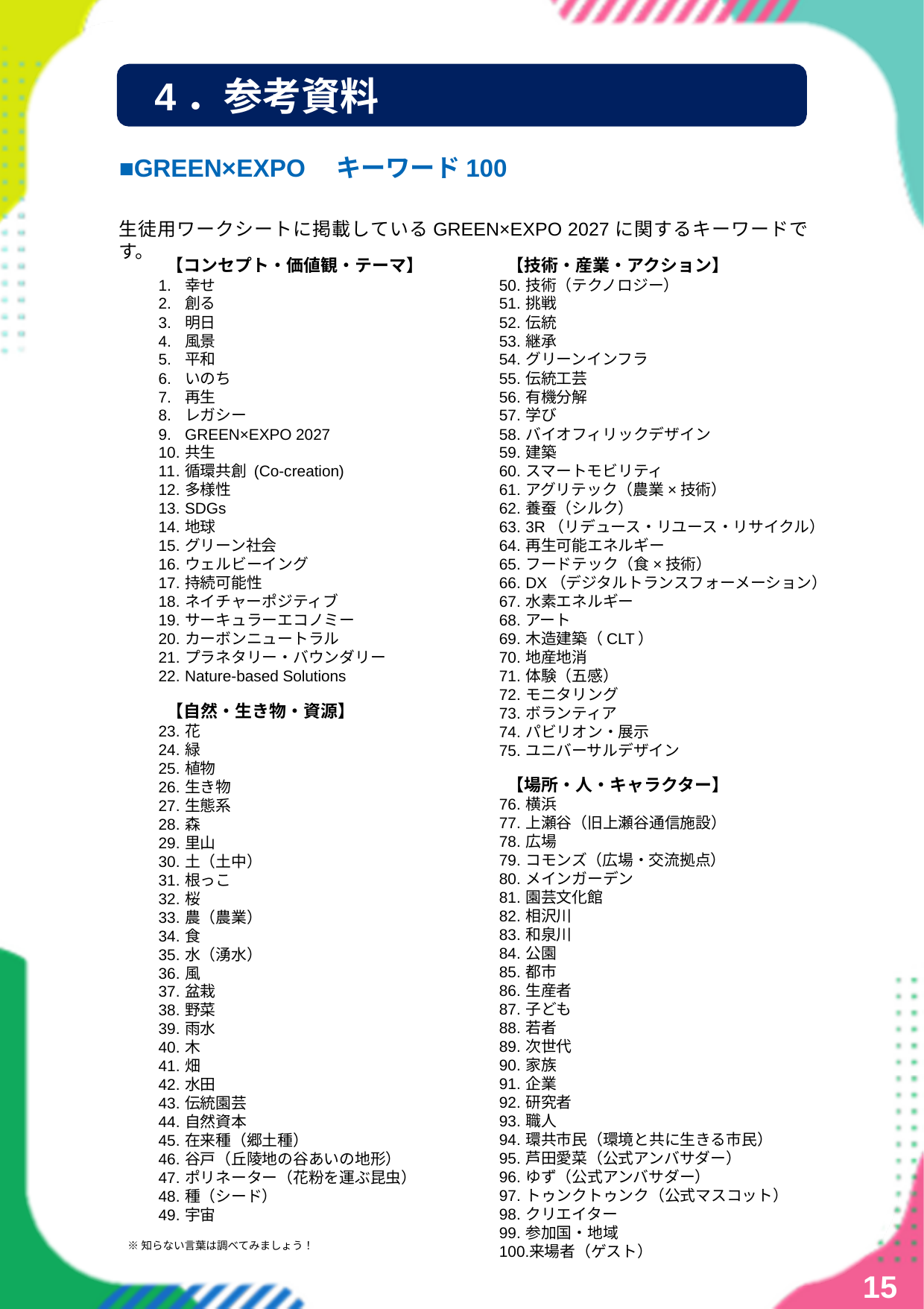

本教材は、2027年に横浜で開催される「GREEN×EXPO 2027（国際園芸博覧会）」を題材に、これからの持続可能な社会を生きる高校生たちが「地球の未来」を自分事として考えるための特別授業プログラムです。
地球のSOSを解決するための重要な4つのキーワード（カーボンニュートラル、ネイチャーポジティブ、NbS、サーキュラーエコノミー）をベースに、協力企業のリアルな取り組み映像から学ぶ、以下の全4テーマをご用意しました。生徒の興味関心や学校の探究テーマに合わせて自由に選択していただけます。
教材① 東急グループ CO2を「出す」から「活かす」へ 〜カーボンニュートラルで描く2050年の暮らし〜
教材② 清水建設 自然を「守る」から「増やす」時代へ 〜ネイチャーポジティブなまちづくりと2050年の風景〜
教材③ 明治グループ 「管理する」から「寄り添う」酪農へ 〜自然×テクノロジー（NbS）で描く2050年の食と農〜
教材④ 大和グループ 建物を「壊す」から「活かし継ぐ」社会へ 〜サーキュラー建築で描く2050年の暮らし〜
本プログラムは、多忙な先生方が準備の負担なく実施できるよう、1コマ（50分）で完結する「スライド（動画リンク付き）」「進行用台本」「生徒用ワークシート」をセットでご提供しています。授業内では、インプットだけでなく、生徒同士の対話を通じて2050年の風景をデザインするワークショップも取り入れています。
また、スライドはPowerPoint形式で無料でダウンロード可能です。学校の実態や生徒のレベル、地域の特性に合わせて、スライド内容を自由に追加・修正してご活用いただけます。 （※本教材の著作権は、公益社団法人2027年国際園芸博覧会協会に帰属します。）

# 4．参考資料
■GREEN×EXPO　キーワード100

生徒用ワークシートに掲載しているGREEN×EXPO 2027に関するキーワードです。
　　【コンセプト・価値観・テーマ】
幸せ
創る
明日
風景
平和
いのち
再生
レガシー
GREEN×EXPO 2027
共生
循環共創 (Co-creation)
多様性
SDGs
地球
グリーン社会
ウェルビーイング
持続可能性
ネイチャーポジティブ
サーキュラーエコノミー
カーボンニュートラル
プラネタリー・バウンダリー
Nature-based Solutions
　　【技術・産業・アクション】
技術（テクノロジー）
挑戦
伝統
継承
グリーンインフラ
伝統工芸
有機分解
学び
バイオフィリックデザイン
建築
スマートモビリティ
アグリテック（農業×技術）
養蚕（シルク）
3R（リデュース・リユース・リサイクル）
再生可能エネルギー
フードテック（食×技術）
DX（デジタルトランスフォーメーション）
水素エネルギー
アート
木造建築（CLT）
地産地消
体験（五感）
モニタリング
ボランティア
パビリオン・展示
ユニバーサルデザイン
　　【自然・生き物・資源】
花
緑
植物
生き物
生態系
森
里山
土（土中）
根っこ
桜
農（農業）
食
水（湧水）
風
盆栽
野菜
雨水
木
畑
水田
伝統園芸
自然資本
在来種（郷土種）
谷戸（丘陵地の谷あいの地形）
ポリネーター（花粉を運ぶ昆虫）
種（シード）
宇宙
　　【場所・人・キャラクター】
横浜
上瀬谷（旧上瀬谷通信施設）
広場
コモンズ（広場・交流拠点）
メインガーデン
園芸文化館
相沢川
和泉川
公園
都市
生産者
子ども
若者
次世代
家族
企業
研究者
職人
環共市民（環境と共に生きる市民）
芦田愛菜（公式アンバサダー）
ゆず（公式アンバサダー）
トゥンクトゥンク（公式マスコット）
クリエイター
参加国・地域
来場者（ゲスト）
※知らない言葉は調べてみましょう！
15